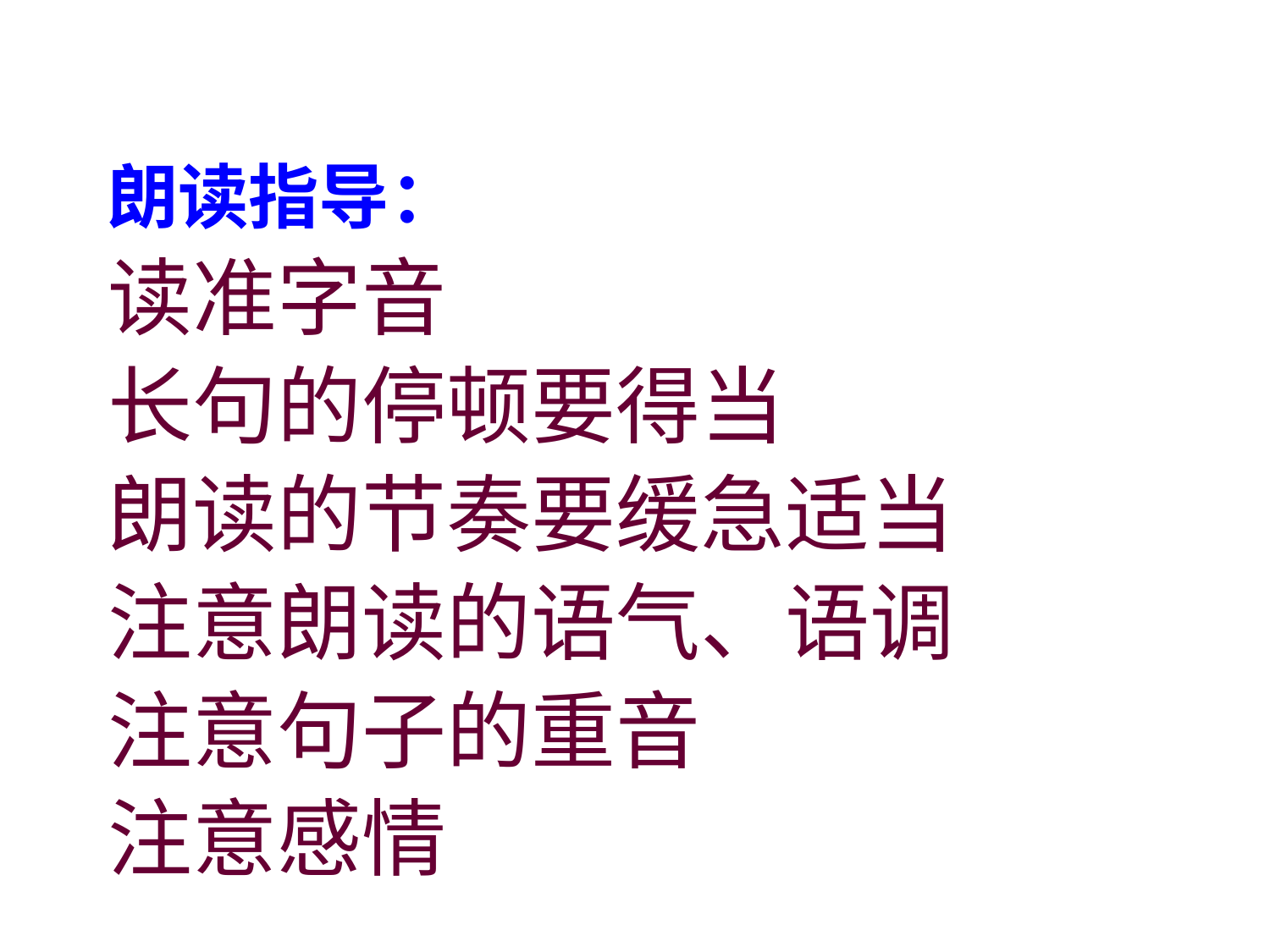

朗读指导：
读准字音
长句的停顿要得当
朗读的节奏要缓急适当
注意朗读的语气、语调
注意句子的重音
注意感情